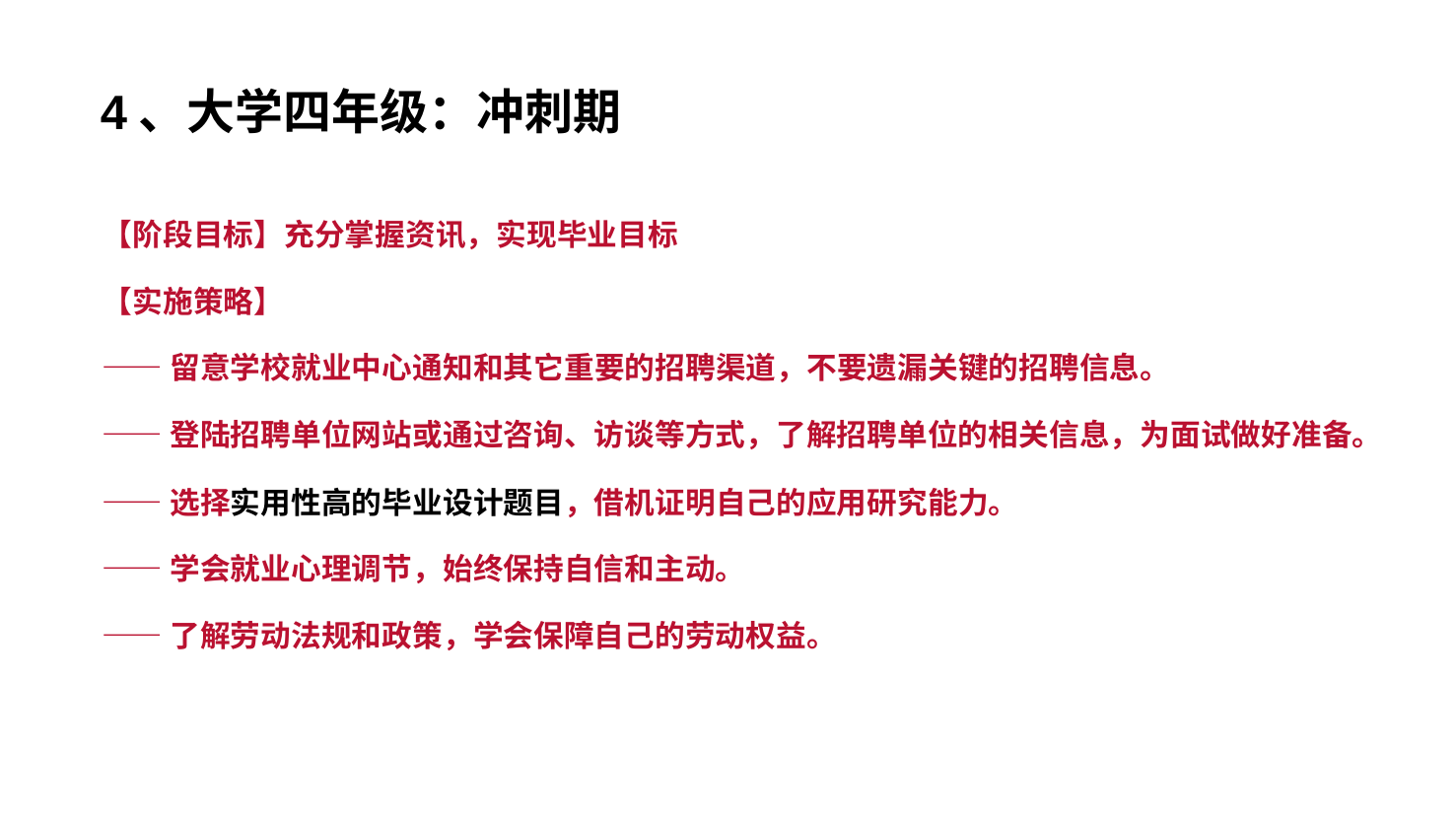

4、大学四年级：冲刺期
【阶段目标】充分掌握资讯，实现毕业目标
【实施策略】
——留意学校就业中心通知和其它重要的招聘渠道，不要遗漏关键的招聘信息。
——登陆招聘单位网站或通过咨询、访谈等方式，了解招聘单位的相关信息，为面试做好准备。
——选择实用性高的毕业设计题目，借机证明自己的应用研究能力。
——学会就业心理调节，始终保持自信和主动。
——了解劳动法规和政策，学会保障自己的劳动权益。